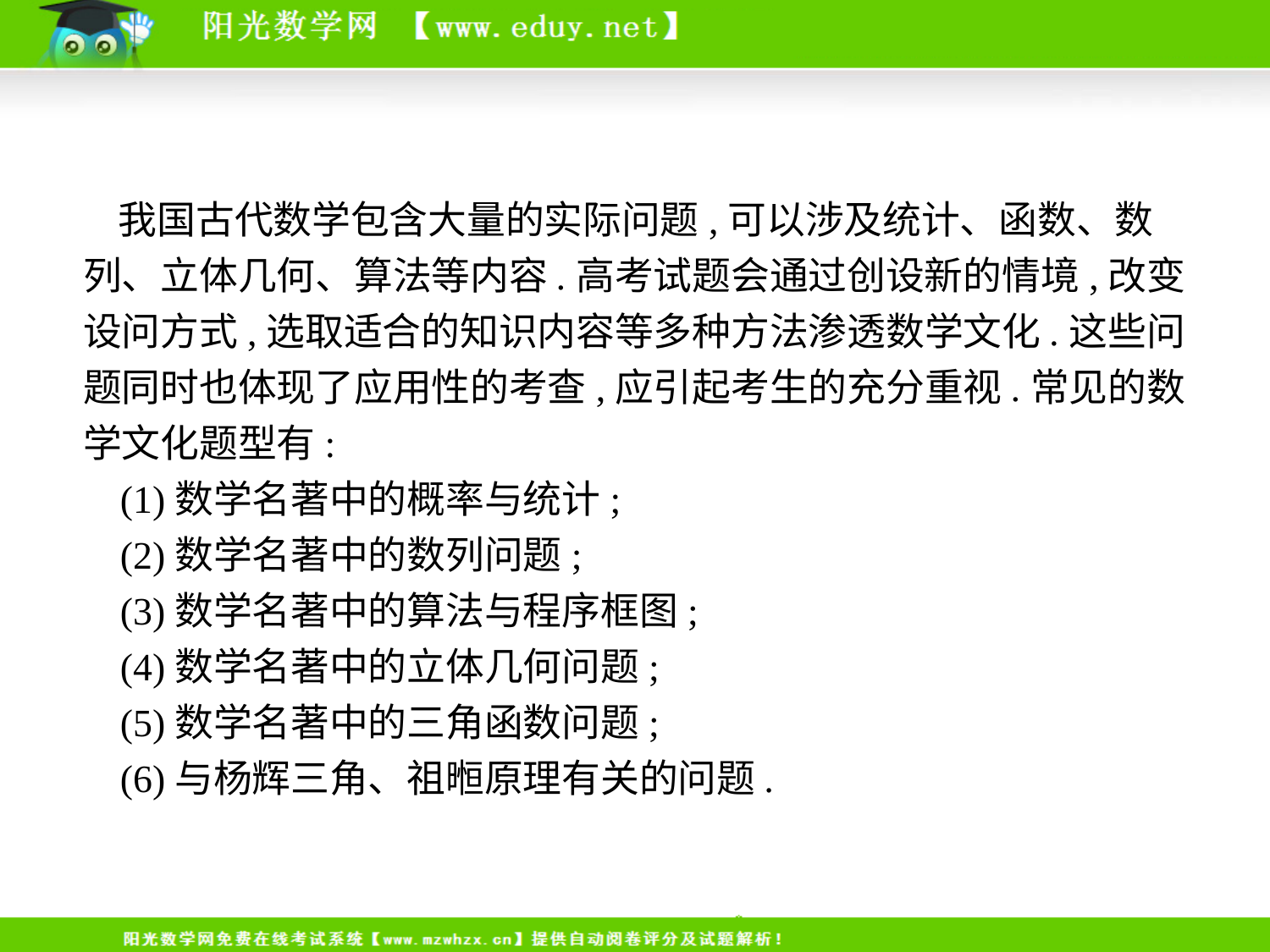

我国古代数学包含大量的实际问题,可以涉及统计、函数、数列、立体几何、算法等内容.高考试题会通过创设新的情境,改变设问方式,选取适合的知识内容等多种方法渗透数学文化.这些问题同时也体现了应用性的考查,应引起考生的充分重视.常见的数学文化题型有:
(1)数学名著中的概率与统计;
(2)数学名著中的数列问题;
(3)数学名著中的算法与程序框图;
(4)数学名著中的立体几何问题;
(5)数学名著中的三角函数问题;
(6)与杨辉三角、祖暅原理有关的问题.
-2-